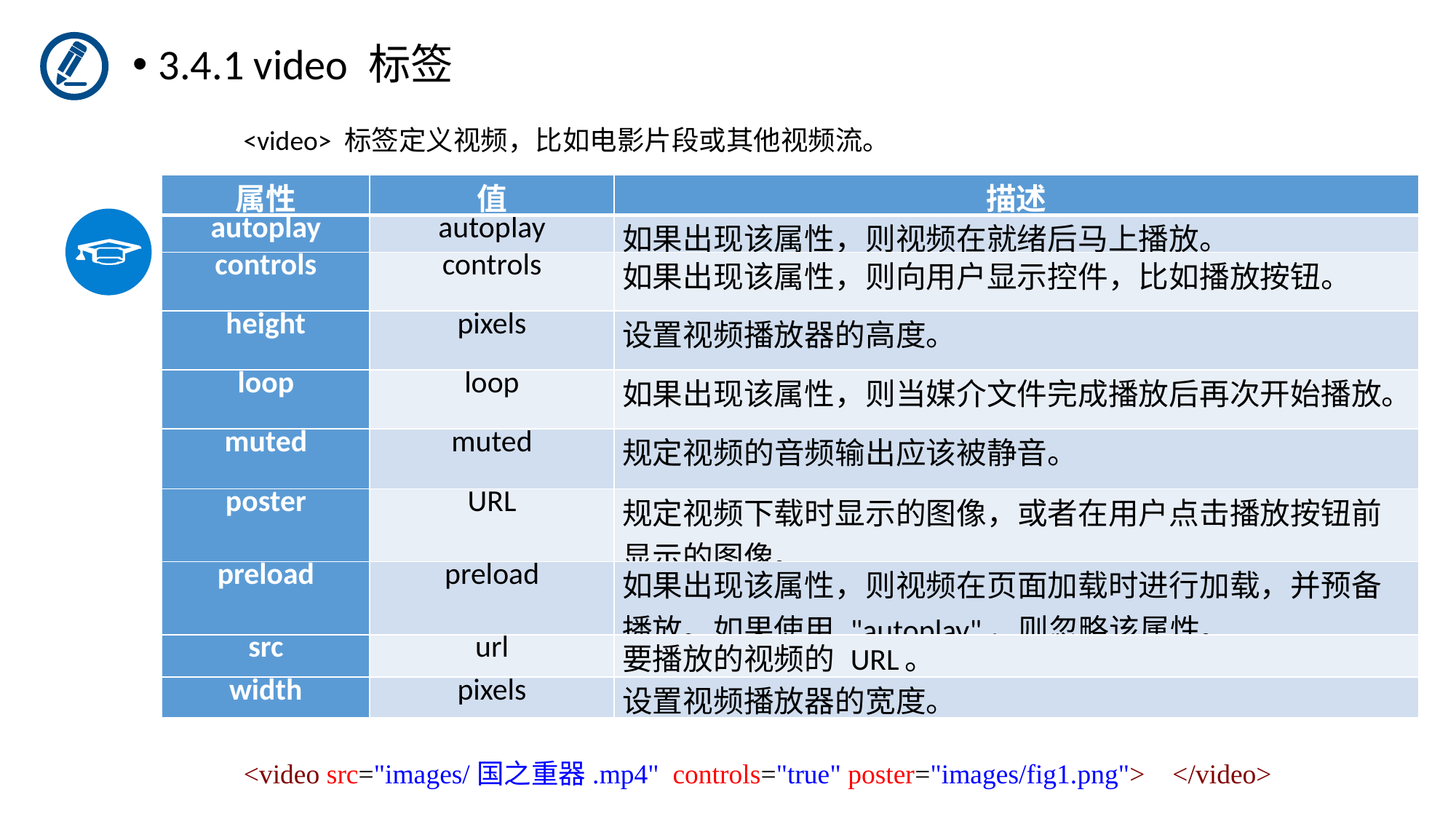

3.4.1 video 标签
 <video> 标签定义视频，比如电影片段或其他视频流。
| 属性 | 值 | 描述 |
| --- | --- | --- |
| autoplay | autoplay | 如果出现该属性，则视频在就绪后马上播放。 |
| controls | controls | 如果出现该属性，则向用户显示控件，比如播放按钮。 |
| height | pixels | 设置视频播放器的高度。 |
| loop | loop | 如果出现该属性，则当媒介文件完成播放后再次开始播放。 |
| muted | muted | 规定视频的音频输出应该被静音。 |
| poster | URL | 规定视频下载时显示的图像，或者在用户点击播放按钮前显示的图像。 |
| preload | preload | 如果出现该属性，则视频在页面加载时进行加载，并预备播放。如果使用 "autoplay"，则忽略该属性。 |
| src | url | 要播放的视频的 URL。 |
| width | pixels | 设置视频播放器的宽度。 |

 <video src="images/国之重器.mp4"  controls="true" poster="images/fig1.png">    </video>